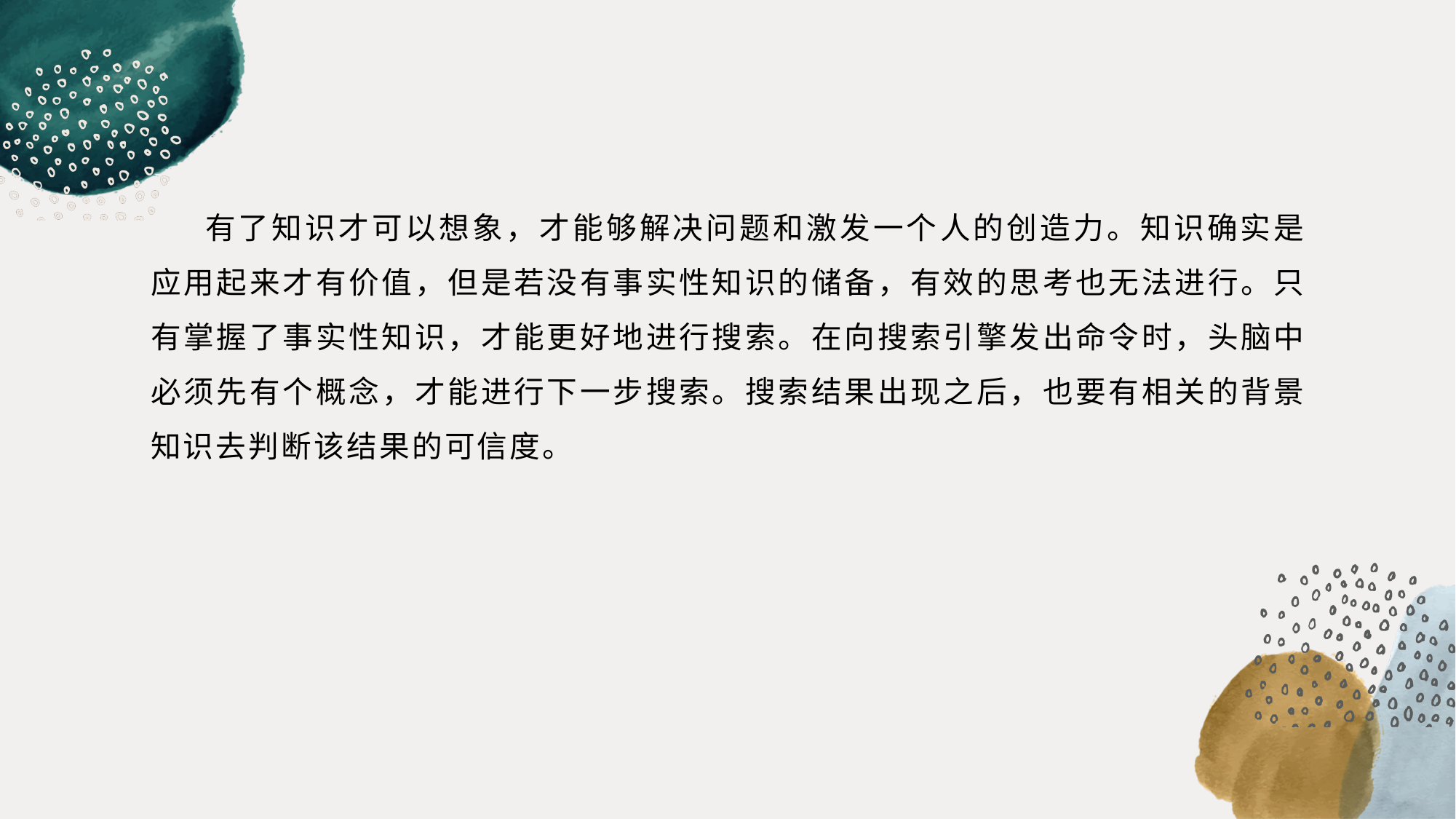

有了知识才可以想象，才能够解决问题和激发一个人的创造力。知识确实是应用起来才有价值，但是若没有事实性知识的储备，有效的思考也无法进行。只有掌握了事实性知识，才能更好地进行搜索。在向搜索引擎发出命令时，头脑中必须先有个概念，才能进行下一步搜索。搜索结果出现之后，也要有相关的背景知识去判断该结果的可信度。